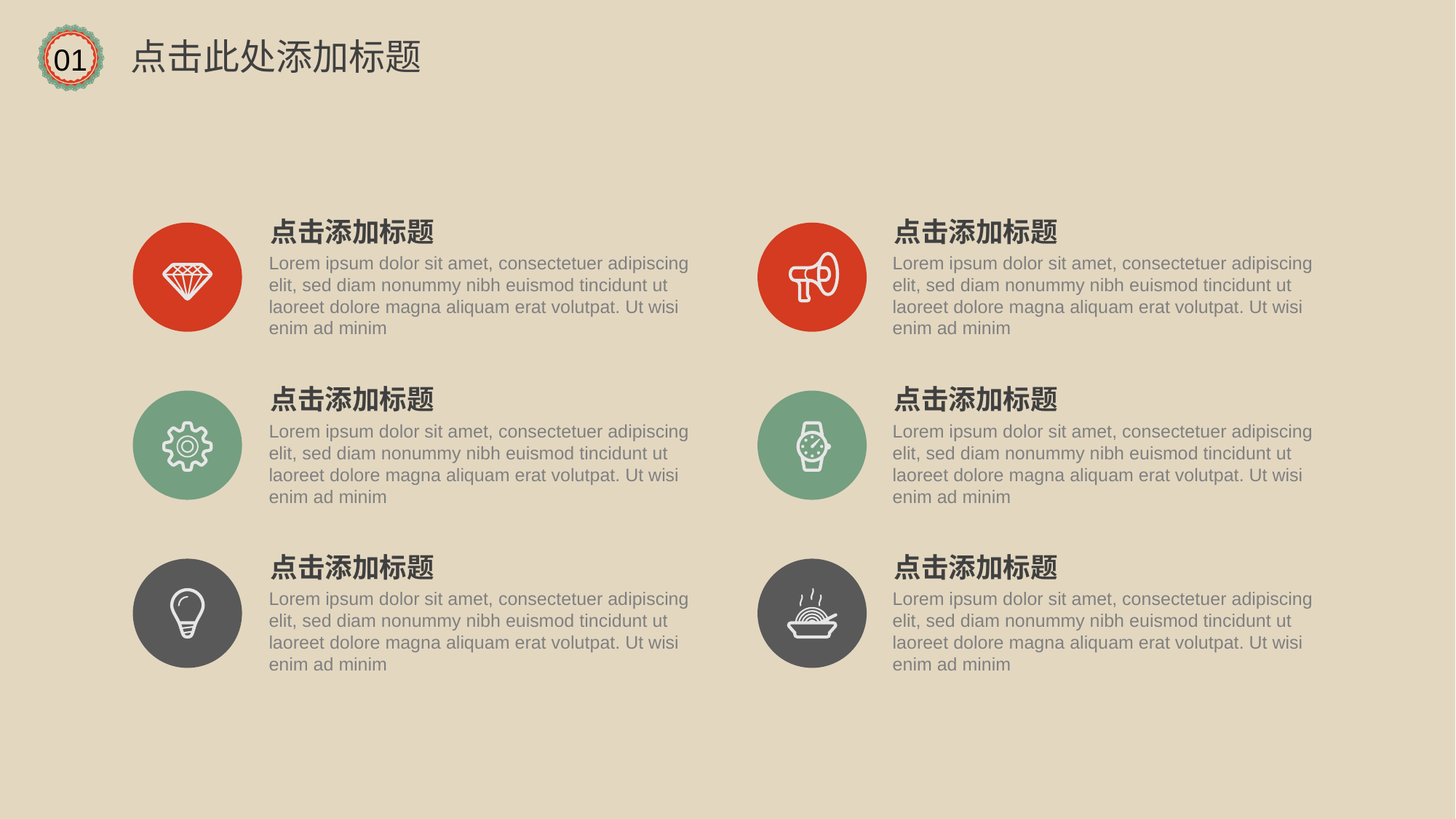

点击此处添加标题
01
点击添加标题
Lorem ipsum dolor sit amet, consectetuer adipiscing elit, sed diam nonummy nibh euismod tincidunt ut laoreet dolore magna aliquam erat volutpat. Ut wisi enim ad minim
点击添加标题
Lorem ipsum dolor sit amet, consectetuer adipiscing elit, sed diam nonummy nibh euismod tincidunt ut laoreet dolore magna aliquam erat volutpat. Ut wisi enim ad minim

点击添加标题
Lorem ipsum dolor sit amet, consectetuer adipiscing elit, sed diam nonummy nibh euismod tincidunt ut laoreet dolore magna aliquam erat volutpat. Ut wisi enim ad minim
点击添加标题
Lorem ipsum dolor sit amet, consectetuer adipiscing elit, sed diam nonummy nibh euismod tincidunt ut laoreet dolore magna aliquam erat volutpat. Ut wisi enim ad minim

点击添加标题
Lorem ipsum dolor sit amet, consectetuer adipiscing elit, sed diam nonummy nibh euismod tincidunt ut laoreet dolore magna aliquam erat volutpat. Ut wisi enim ad minim
点击添加标题
Lorem ipsum dolor sit amet, consectetuer adipiscing elit, sed diam nonummy nibh euismod tincidunt ut laoreet dolore magna aliquam erat volutpat. Ut wisi enim ad minim